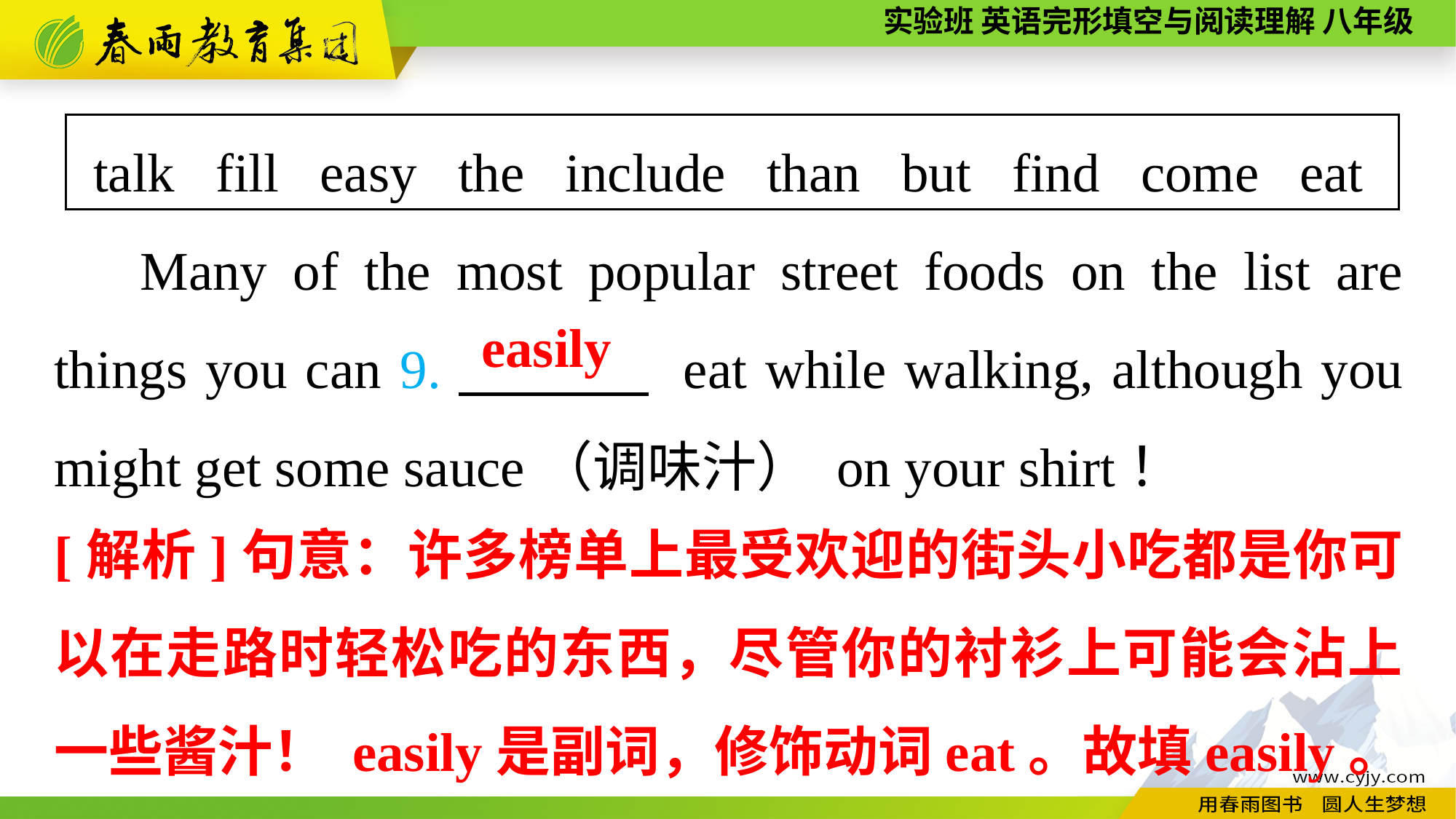

talk   fill   easy   the   include   than   but   find   come   eat
Many of the most popular street foods on the list are things you can 9.　　　  eat while walking, although you might get some sauce（调味汁） on your shirt！

easily
[解析]句意：许多榜单上最受欢迎的街头小吃都是你可以在走路时轻松吃的东西，尽管你的衬衫上可能会沾上一些酱汁！ easily是副词，修饰动词eat。故填easily。